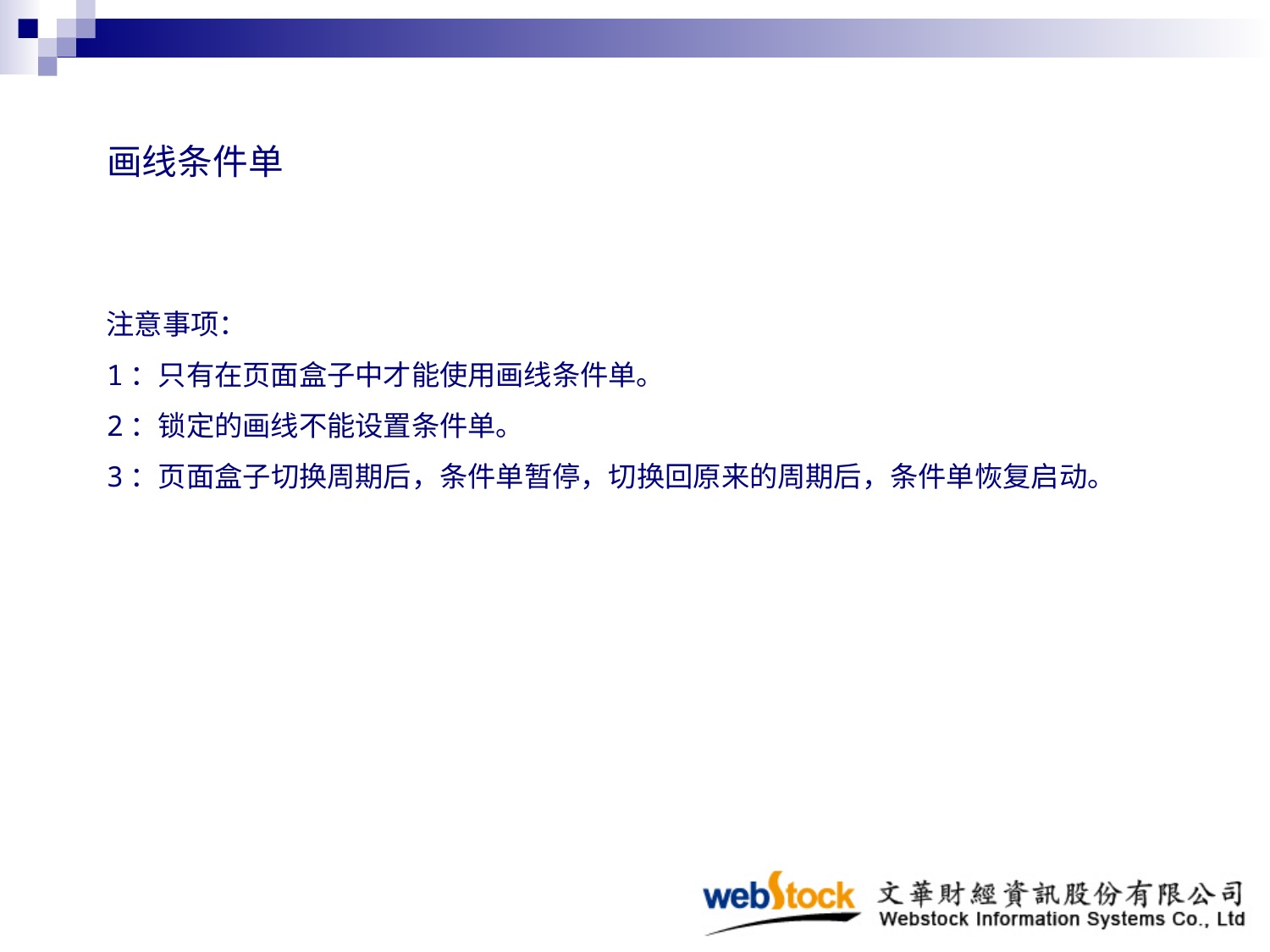

# 画线条件单

注意事项：
1：只有在页面盒子中才能使用画线条件单。
2：锁定的画线不能设置条件单。
3：页面盒子切换周期后，条件单暂停，切换回原来的周期后，条件单恢复启动。